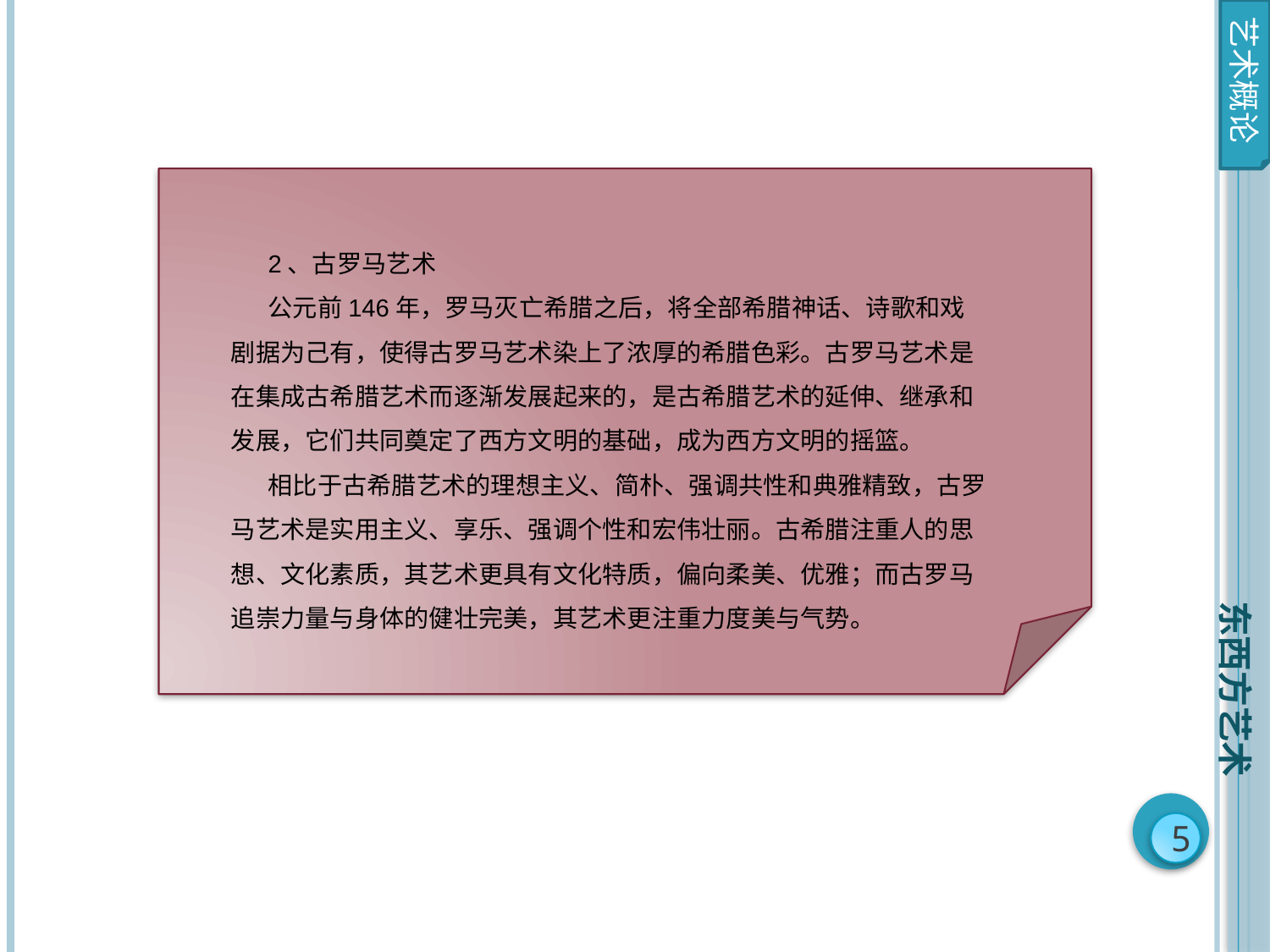

艺术概论

2、古罗马艺术
公元前146年，罗马灭亡希腊之后，将全部希腊神话、诗歌和戏剧据为己有，使得古罗马艺术染上了浓厚的希腊色彩。古罗马艺术是在集成古希腊艺术而逐渐发展起来的，是古希腊艺术的延伸、继承和发展，它们共同奠定了西方文明的基础，成为西方文明的摇篮。
相比于古希腊艺术的理想主义、简朴、强调共性和典雅精致，古罗马艺术是实用主义、享乐、强调个性和宏伟壮丽。古希腊注重人的思想、文化素质，其艺术更具有文化特质，偏向柔美、优雅；而古罗马追崇力量与身体的健壮完美，其艺术更注重力度美与气势。
东西方艺术
5